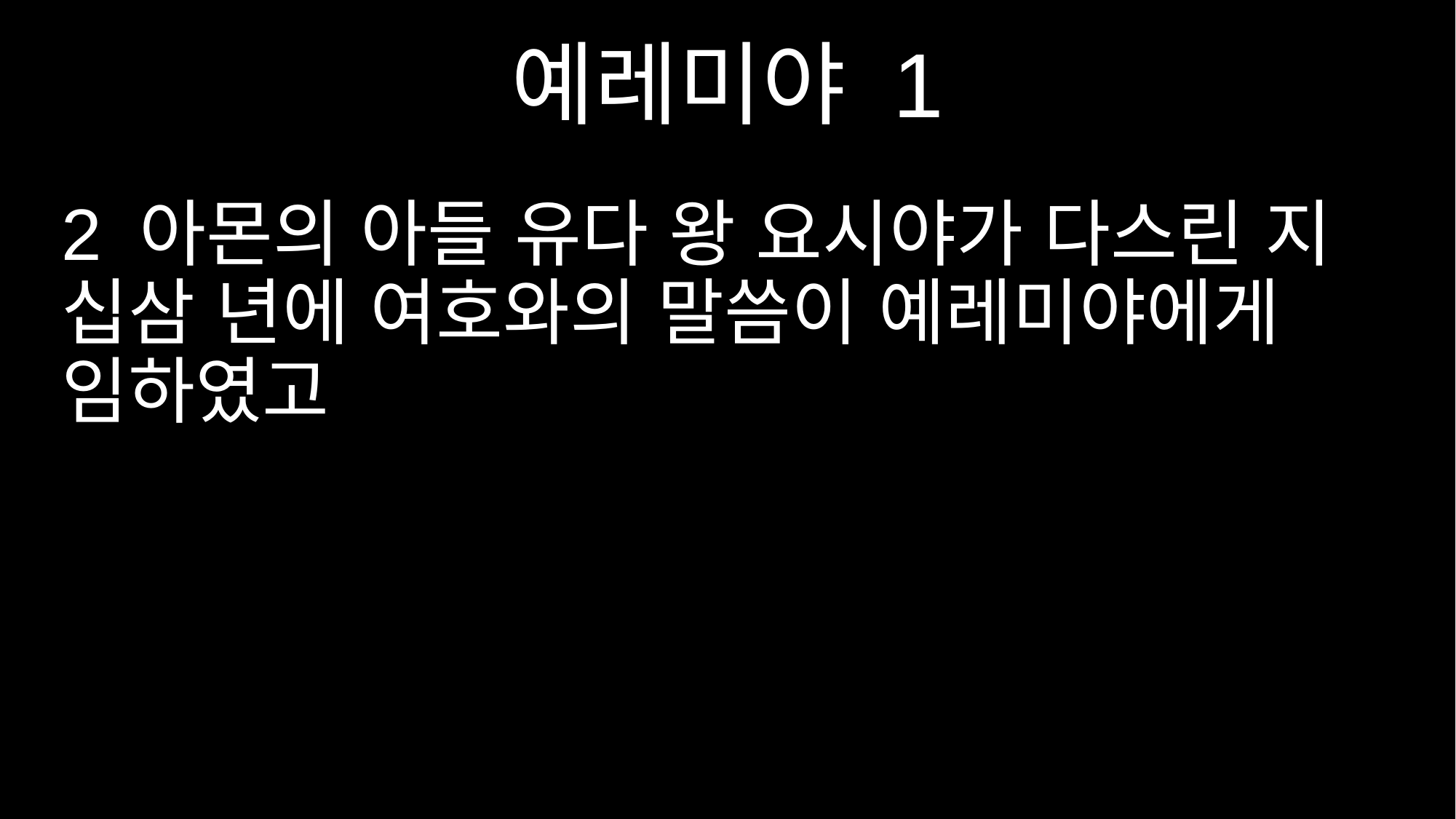

예레미야 1
2 아몬의 아들 유다 왕 요시야가 다스린 지 십삼 년에 여호와의 말씀이 예레미야에게 임하였고